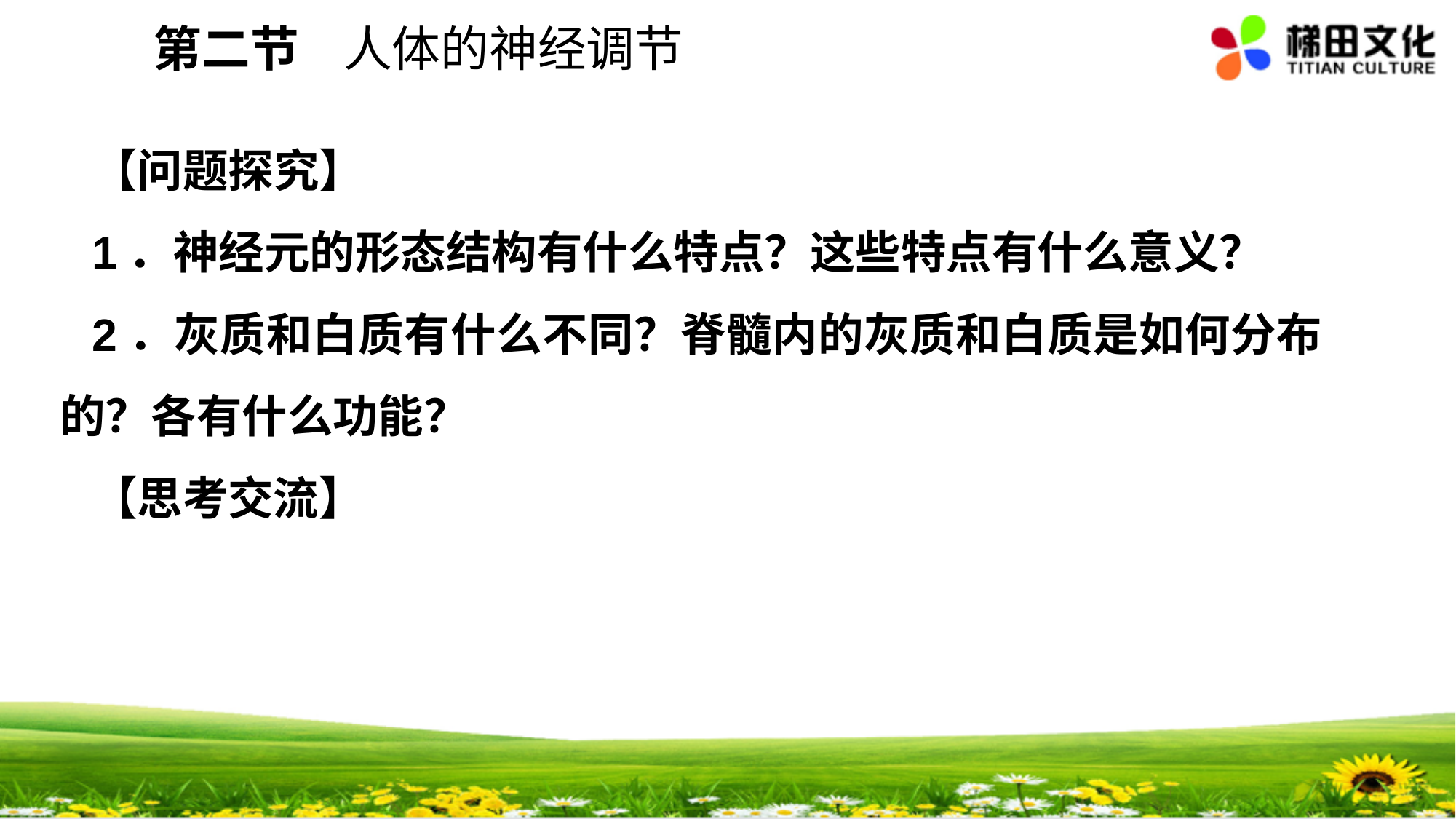

第二节    人体的神经调节
【问题探究】
1．神经元的形态结构有什么特点？这些特点有什么意义？
2．灰质和白质有什么不同？脊髓内的灰质和白质是如何分布的？各有什么功能？
【思考交流】